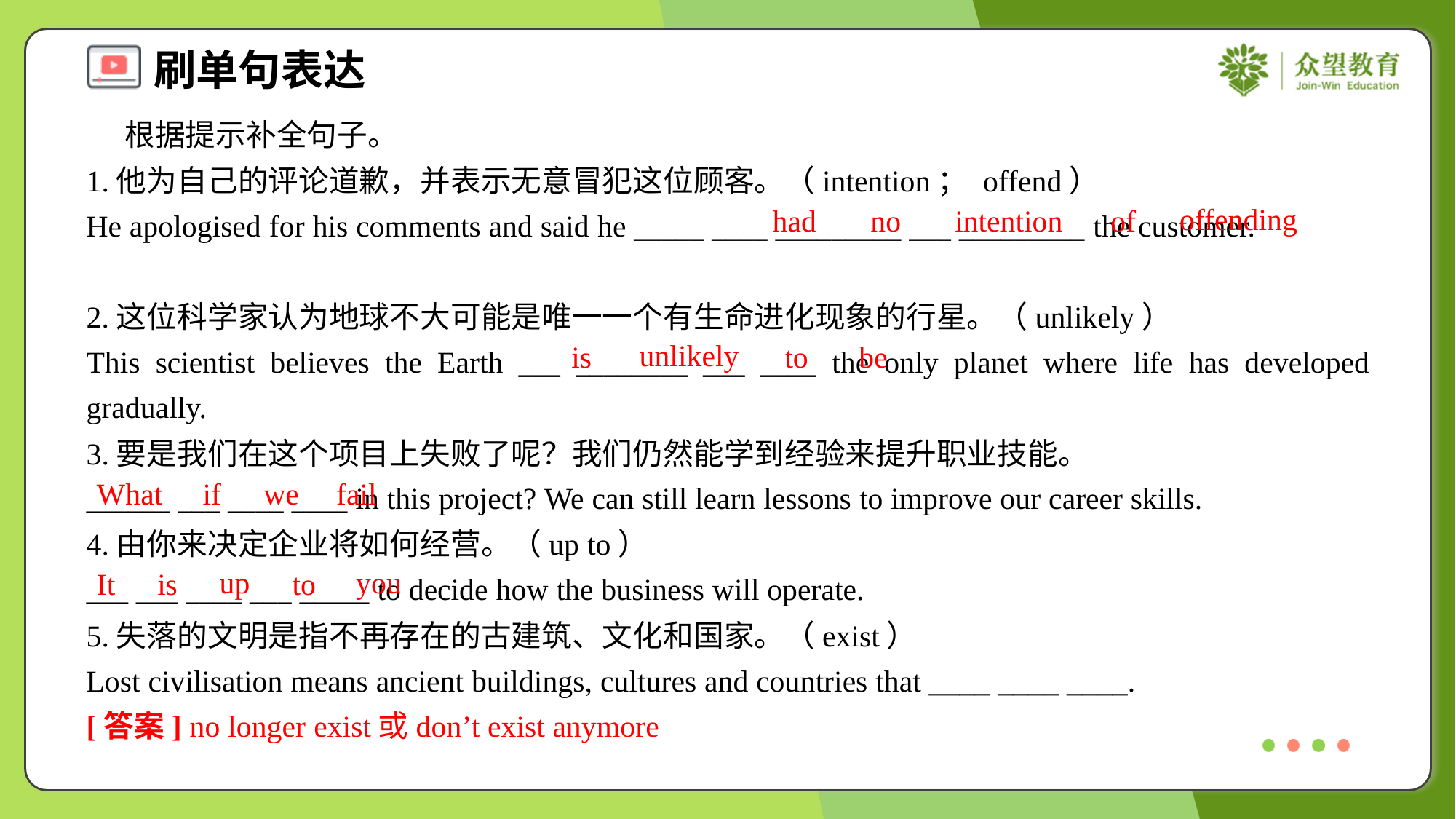

根据提示补全句子。
1.他为自己的评论道歉，并表示无意冒犯这位顾客。（intention； offend）
He apologised for his comments and said he _____ ____ _________ ___ _________ the customer.
offending
had
no
intention
of
2.这位科学家认为地球不大可能是唯一一个有生命进化现象的行星。（unlikely）
This scientist believes the Earth ___ ________ ___ ____ the only planet where life has developed gradually.
unlikely
is
to
be
3.要是我们在这个项目上失败了呢？我们仍然能学到经验来提升职业技能。
______ ___ ____ ____ in this project? We can still learn lessons to improve our career skills.
4.由你来决定企业将如何经营。（up to）
___ ___ ____ ___ _____ to decide how the business will operate.
What
if
we
fail
up
you
It
is
to
5.失落的文明是指不再存在的古建筑、文化和国家。（exist）
Lost civilisation means ancient buildings, cultures and countries that ____ ____ ____.
[答案] no longer exist或don’t exist anymore